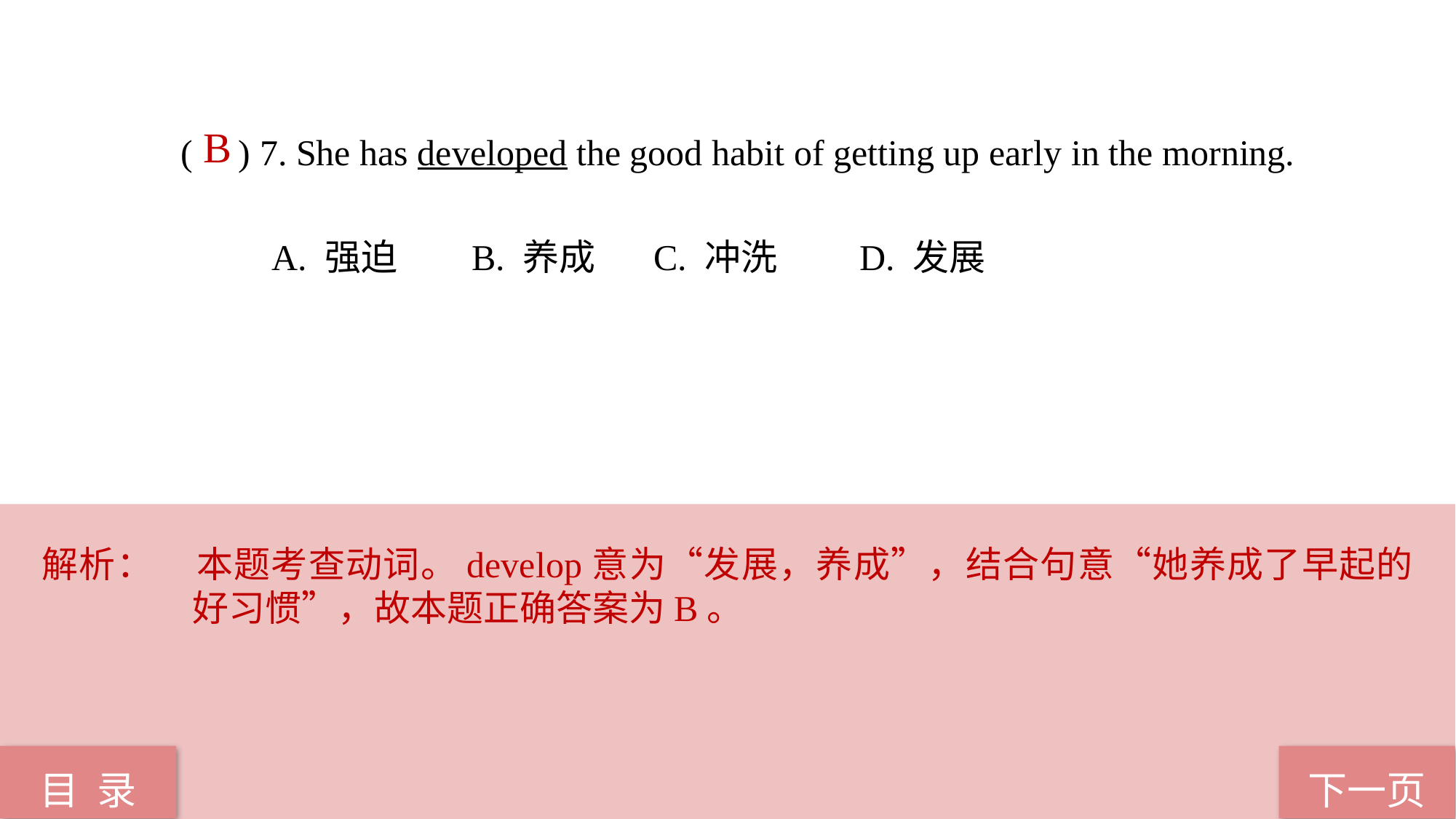

B
(     ) 7. She has developed the good habit of getting up early in the morning.

          A. 强迫        B. 养成      C. 冲洗         D. 发展
解析：	本题考查动词。develop意为“发展，养成”，结合句意“她养成了早起的好习惯”，故本题正确答案为B。